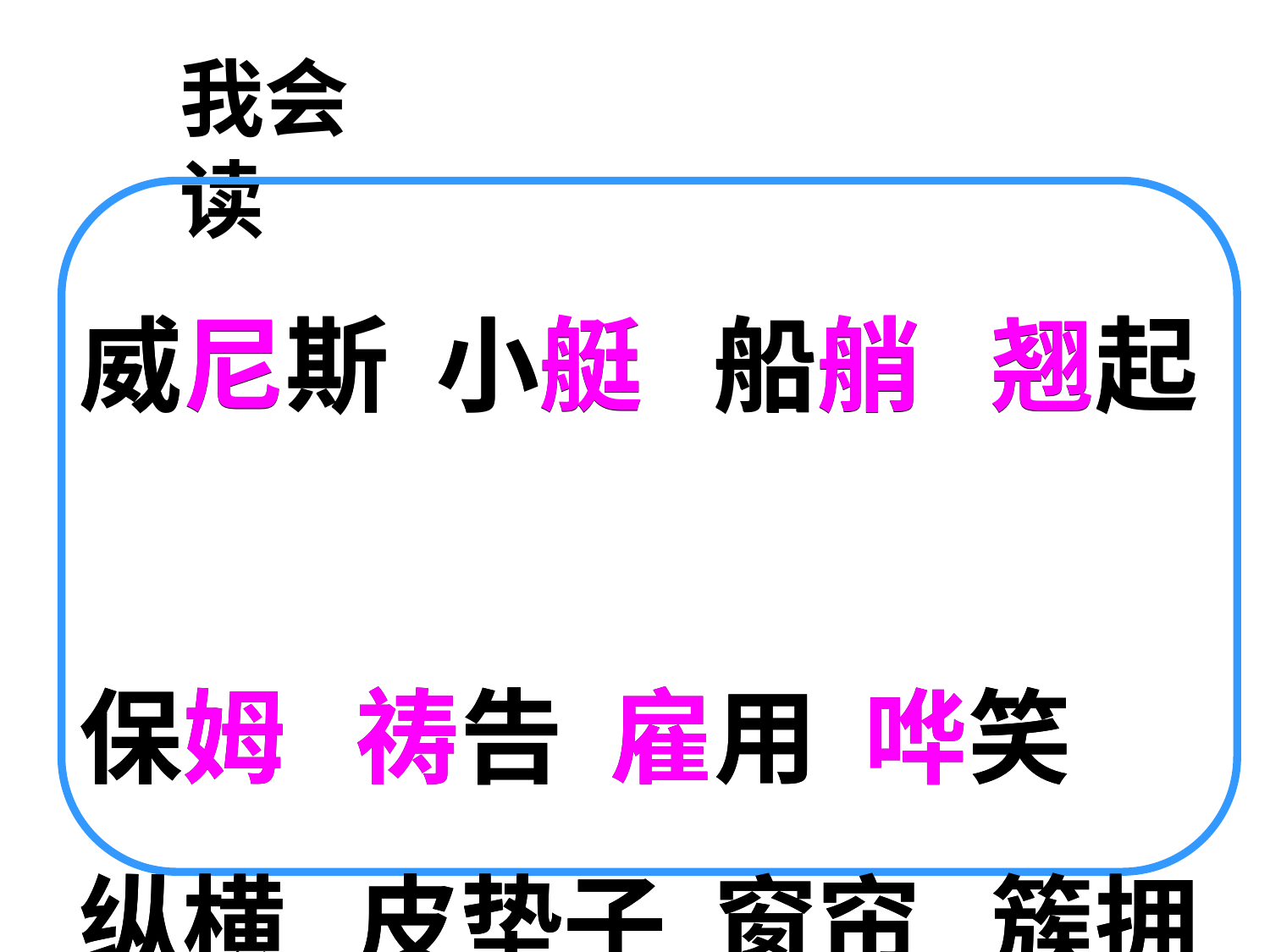

我会读

威尼斯  小艇   船艄   翘起
保姆   祷告  雇用  哗笑  纵横   皮垫子  窗帘   簇拥   码头
威尼斯  小艇   船艄   翘起
保姆   祷告  雇用  哗笑  纵横   皮垫子  窗帘   簇拥   码头